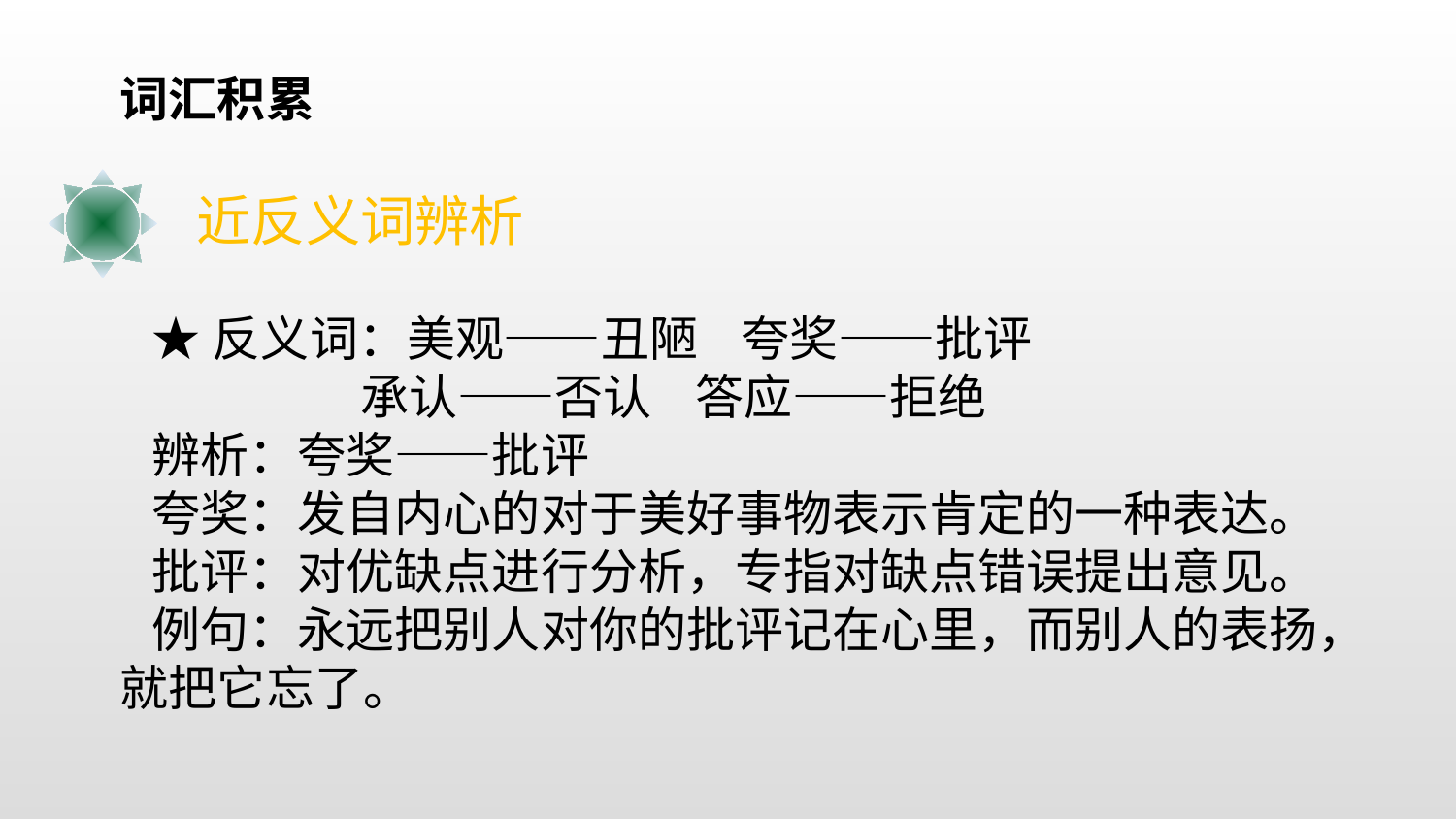

词汇积累

近反义词辨析
★反义词：美观——丑陋    夸奖——批评
                  承认——否认    答应——拒绝
辨析：夸奖——批评
夸奖：发自内心的对于美好事物表示肯定的一种表达。
批评：对优缺点进行分析，专指对缺点错误提出意见。
例句：永远把别人对你的批评记在心里，而别人的表扬，就把它忘了。